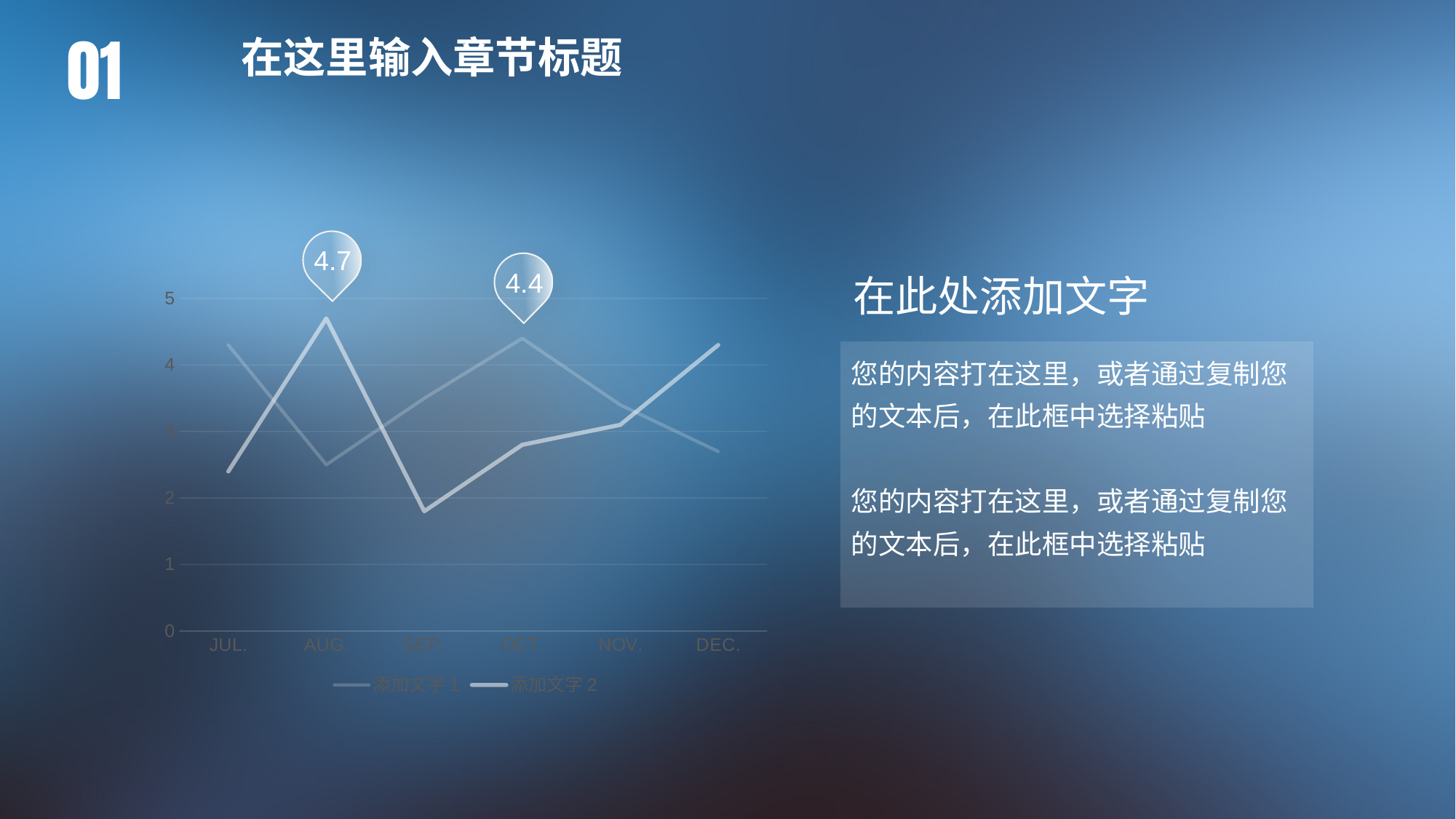

在这里输入章节标题
01

4.7

4.4
在此处添加文字

### Chart

| Category | 添加文字1 | 添加文字2 |
|---|---|---|
| JUL. | 4.3 | 2.4 |
| AUG. | 2.5 | 4.7 |
| SEP. | 3.5 | 1.8 |
| OCT. | 4.4 | 2.8 |
| NOV. | 3.4 | 3.1 |
| DEC. | 2.7 | 4.3 |
您的内容打在这里，或者通过复制您的文本后，在此框中选择粘贴

您的内容打在这里，或者通过复制您的文本后，在此框中选择粘贴